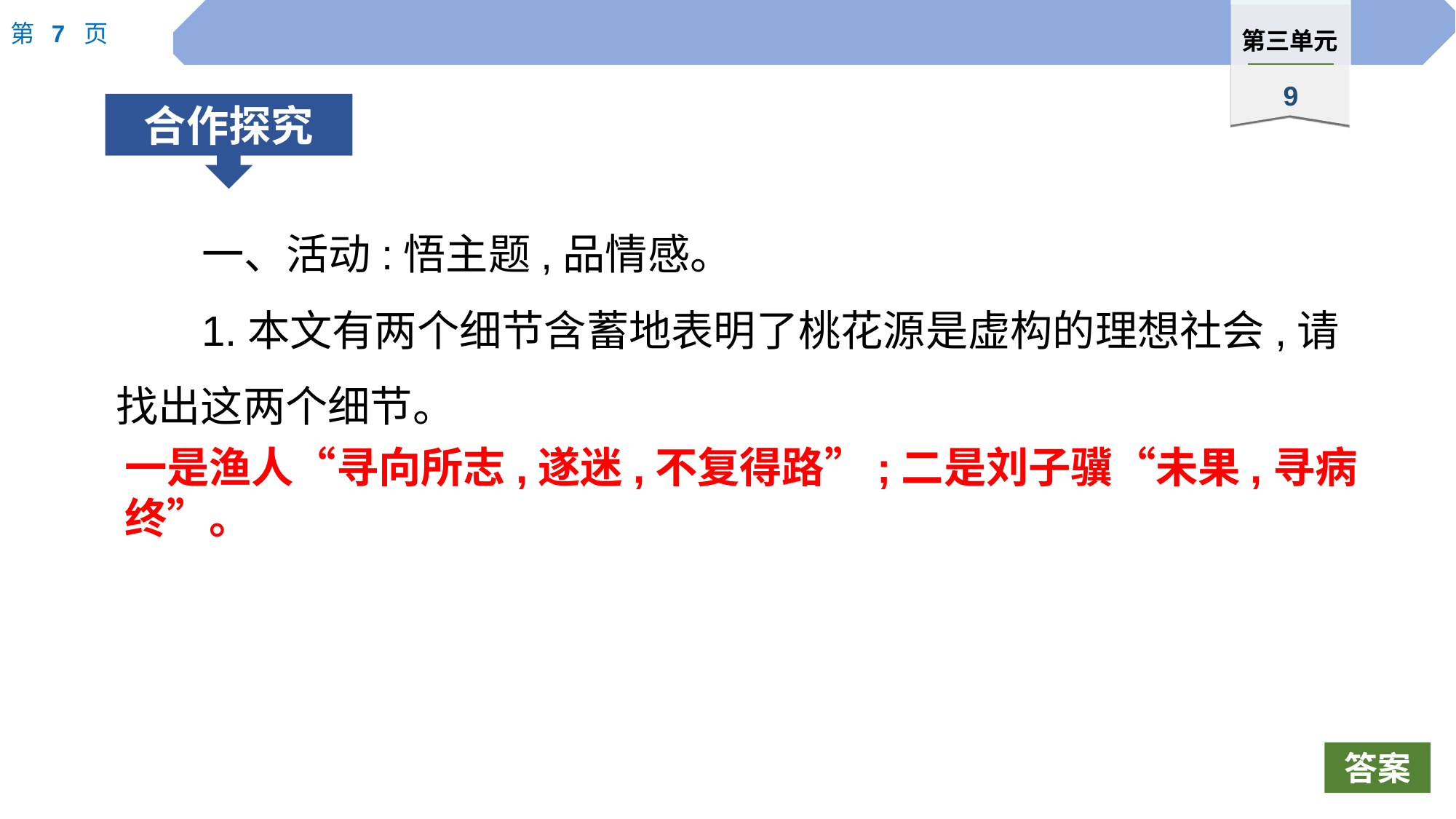

一、活动:悟主题,品情感。
1.本文有两个细节含蓄地表明了桃花源是虚构的理想社会,请找出这两个细节。
一是渔人“寻向所志,遂迷,不复得路”;二是刘子骥“未果,寻病终”。
答案